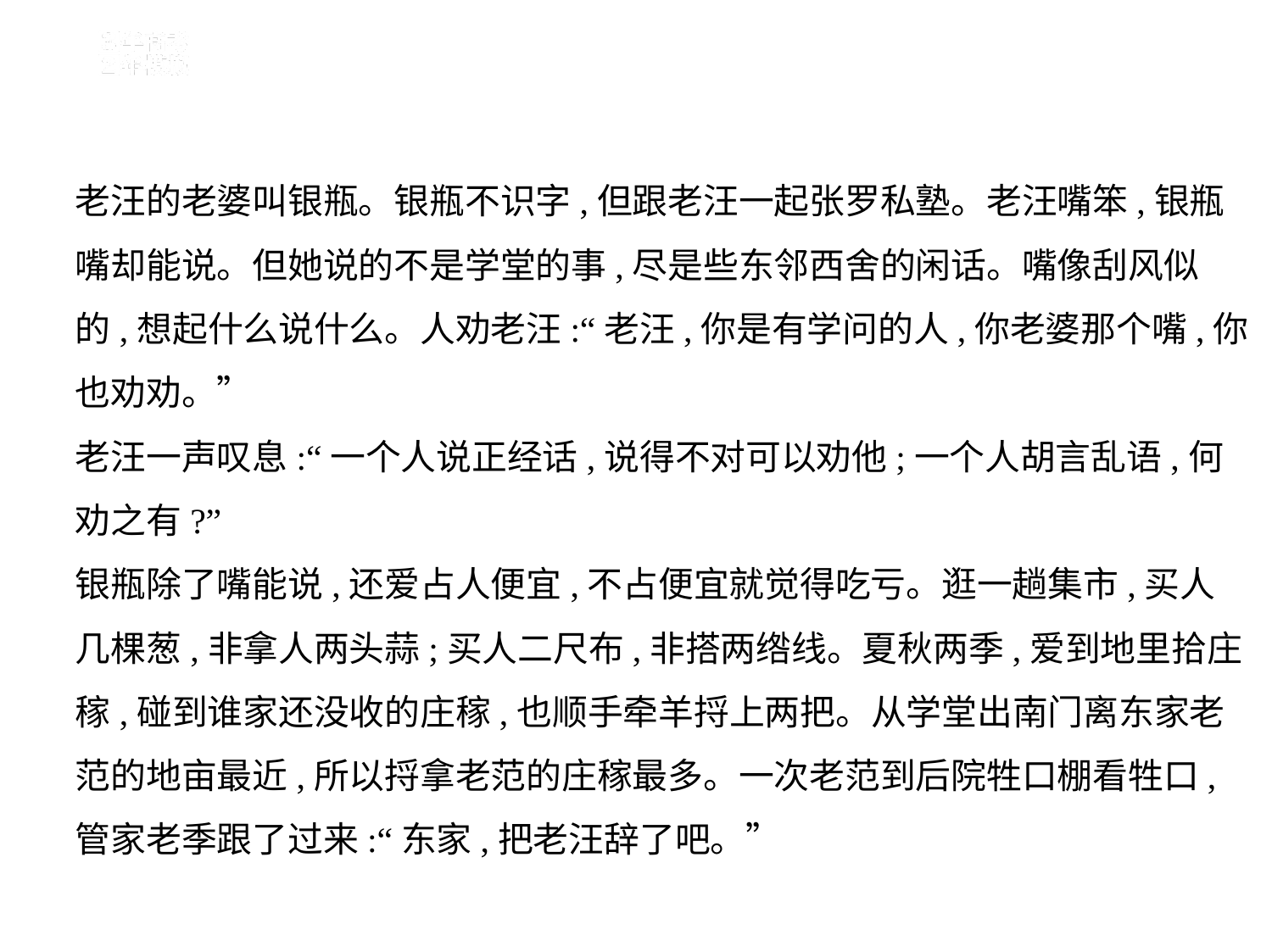

老汪的老婆叫银瓶。银瓶不识字,但跟老汪一起张罗私塾。老汪嘴笨,银瓶
嘴却能说。但她说的不是学堂的事,尽是些东邻西舍的闲话。嘴像刮风似
的,想起什么说什么。人劝老汪:“老汪,你是有学问的人,你老婆那个嘴,你
也劝劝。”
老汪一声叹息:“一个人说正经话,说得不对可以劝他;一个人胡言乱语,何
劝之有?”
银瓶除了嘴能说,还爱占人便宜,不占便宜就觉得吃亏。逛一趟集市,买人
几棵葱,非拿人两头蒜;买人二尺布,非搭两绺线。夏秋两季,爱到地里拾庄
稼,碰到谁家还没收的庄稼,也顺手牵羊捋上两把。从学堂出南门离东家老
范的地亩最近,所以捋拿老范的庄稼最多。一次老范到后院牲口棚看牲口,
管家老季跟了过来:“东家,把老汪辞了吧。”